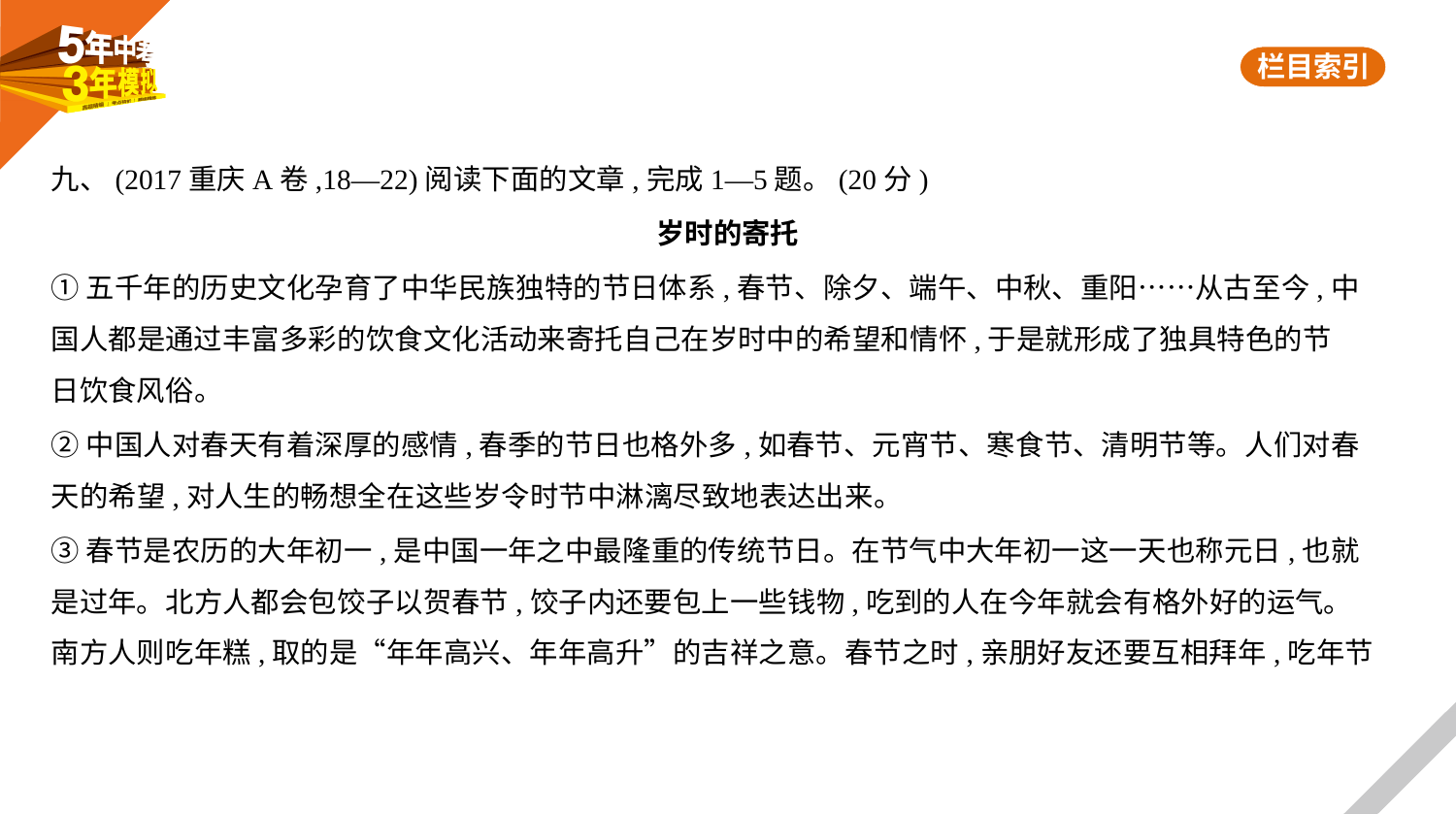

九、(2017重庆A卷,18—22)阅读下面的文章,完成1—5题。(20分)
岁时的寄托
①五千年的历史文化孕育了中华民族独特的节日体系,春节、除夕、端午、中秋、重阳……从古至今,中
国人都是通过丰富多彩的饮食文化活动来寄托自己在岁时中的希望和情怀,于是就形成了独具特色的节
日饮食风俗。
②中国人对春天有着深厚的感情,春季的节日也格外多,如春节、元宵节、寒食节、清明节等。人们对春
天的希望,对人生的畅想全在这些岁令时节中淋漓尽致地表达出来。
③春节是农历的大年初一,是中国一年之中最隆重的传统节日。在节气中大年初一这一天也称元日,也就
是过年。北方人都会包饺子以贺春节,饺子内还要包上一些钱物,吃到的人在今年就会有格外好的运气。
南方人则吃年糕,取的是“年年高兴、年年高升”的吉祥之意。春节之时,亲朋好友还要互相拜年,吃年节